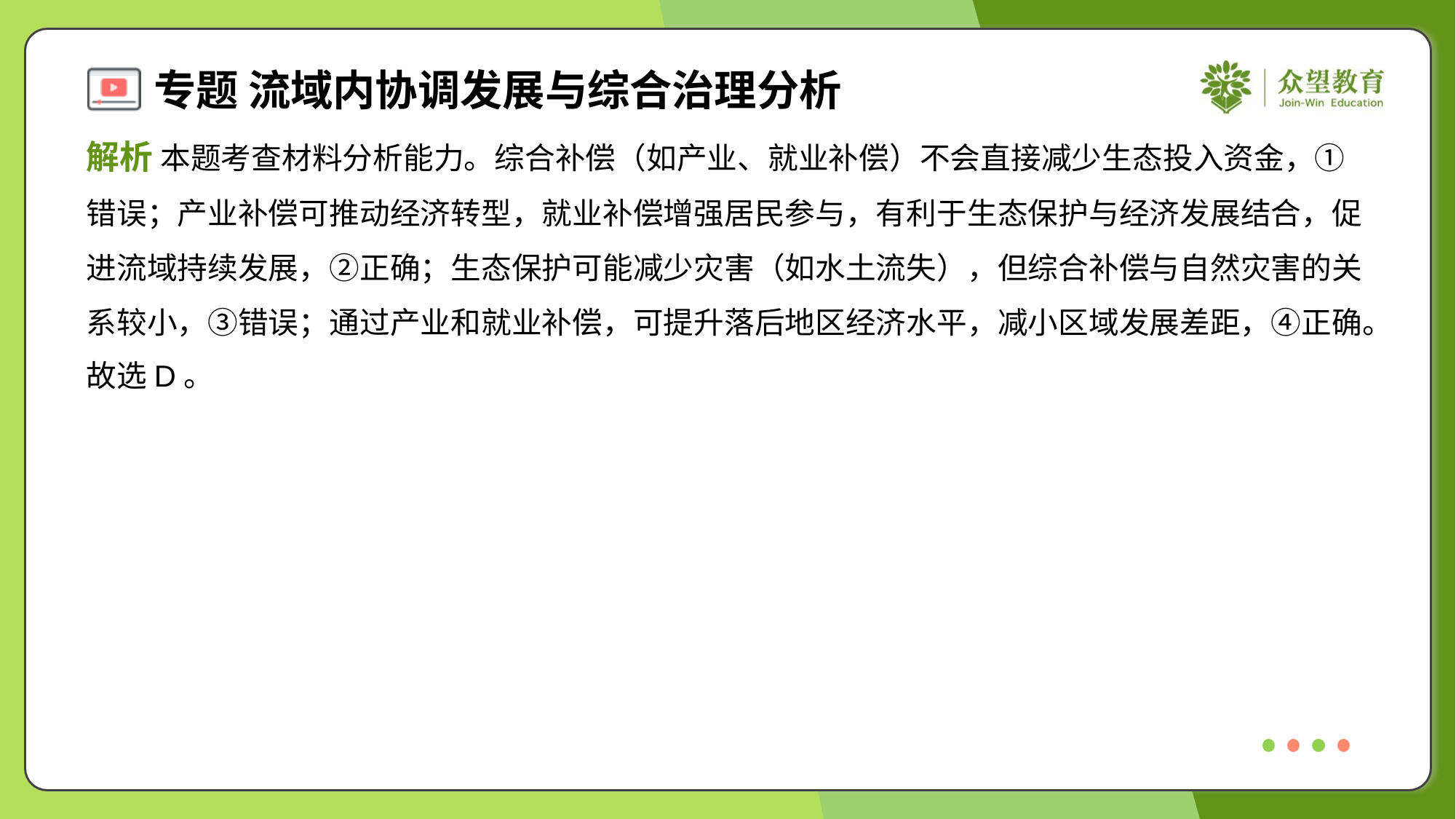

解析 本题考查材料分析能力。综合补偿（如产业、就业补偿）不会直接减少生态投入资金，①
错误；产业补偿可推动经济转型，就业补偿增强居民参与，有利于生态保护与经济发展结合，促
进流域持续发展，②正确；生态保护可能减少灾害（如水土流失），但综合补偿与自然灾害的关
系较小，③错误；通过产业和就业补偿，可提升落后地区经济水平，减小区域发展差距，④正确。
故选D。